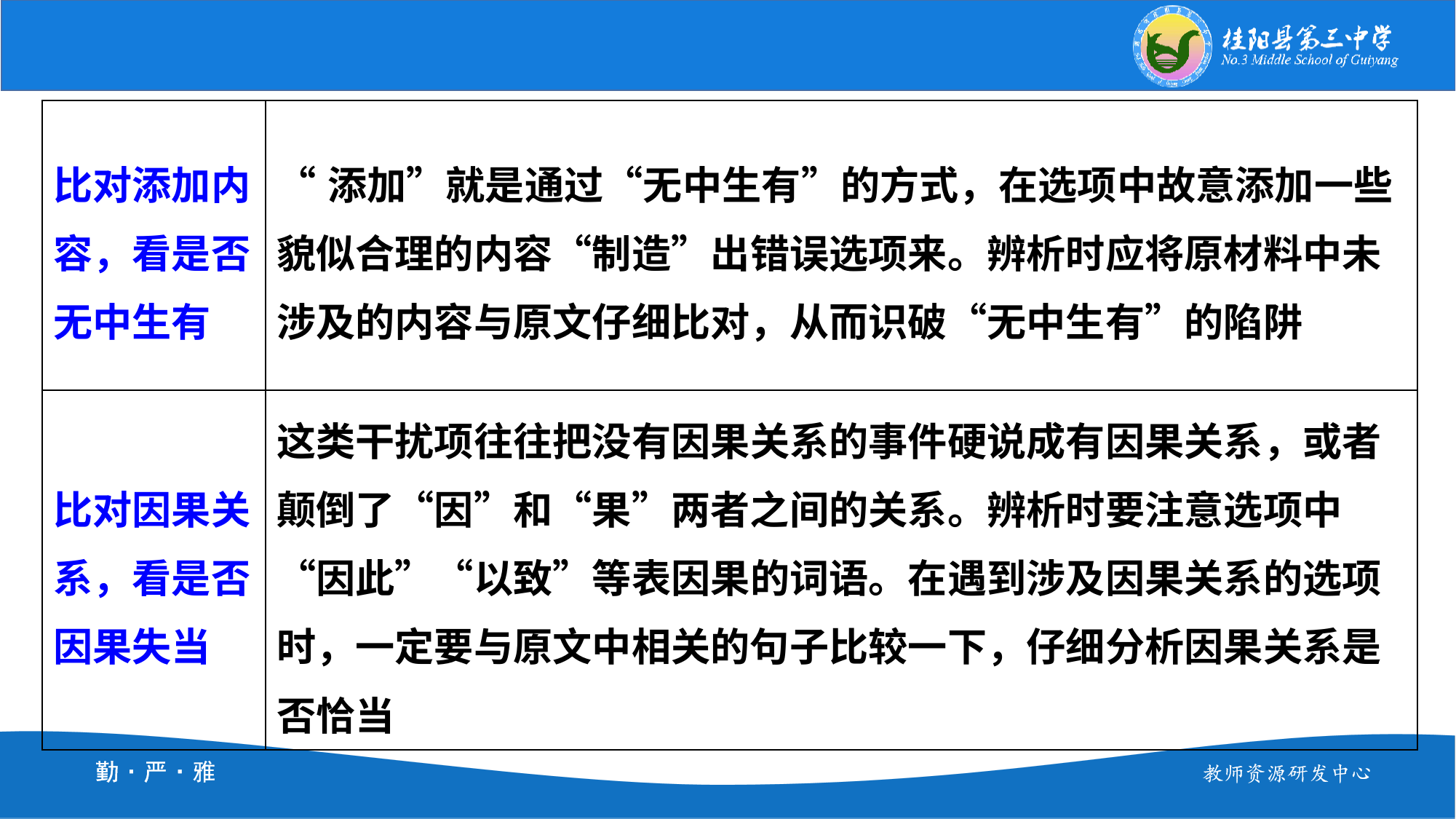

| 比对添加内容，看是否无中生有 | “添加”就是通过“无中生有”的方式，在选项中故意添加一些貌似合理的内容“制造”出错误选项来。辨析时应将原材料中未涉及的内容与原文仔细比对，从而识破“无中生有”的陷阱 |
| --- | --- |
| 比对因果关系，看是否因果失当 | 这类干扰项往往把没有因果关系的事件硬说成有因果关系，或者颠倒了“因”和“果”两者之间的关系。辨析时要注意选项中“因此”“以致”等表因果的词语。在遇到涉及因果关系的选项时，一定要与原文中相关的句子比较一下，仔细分析因果关系是否恰当 |